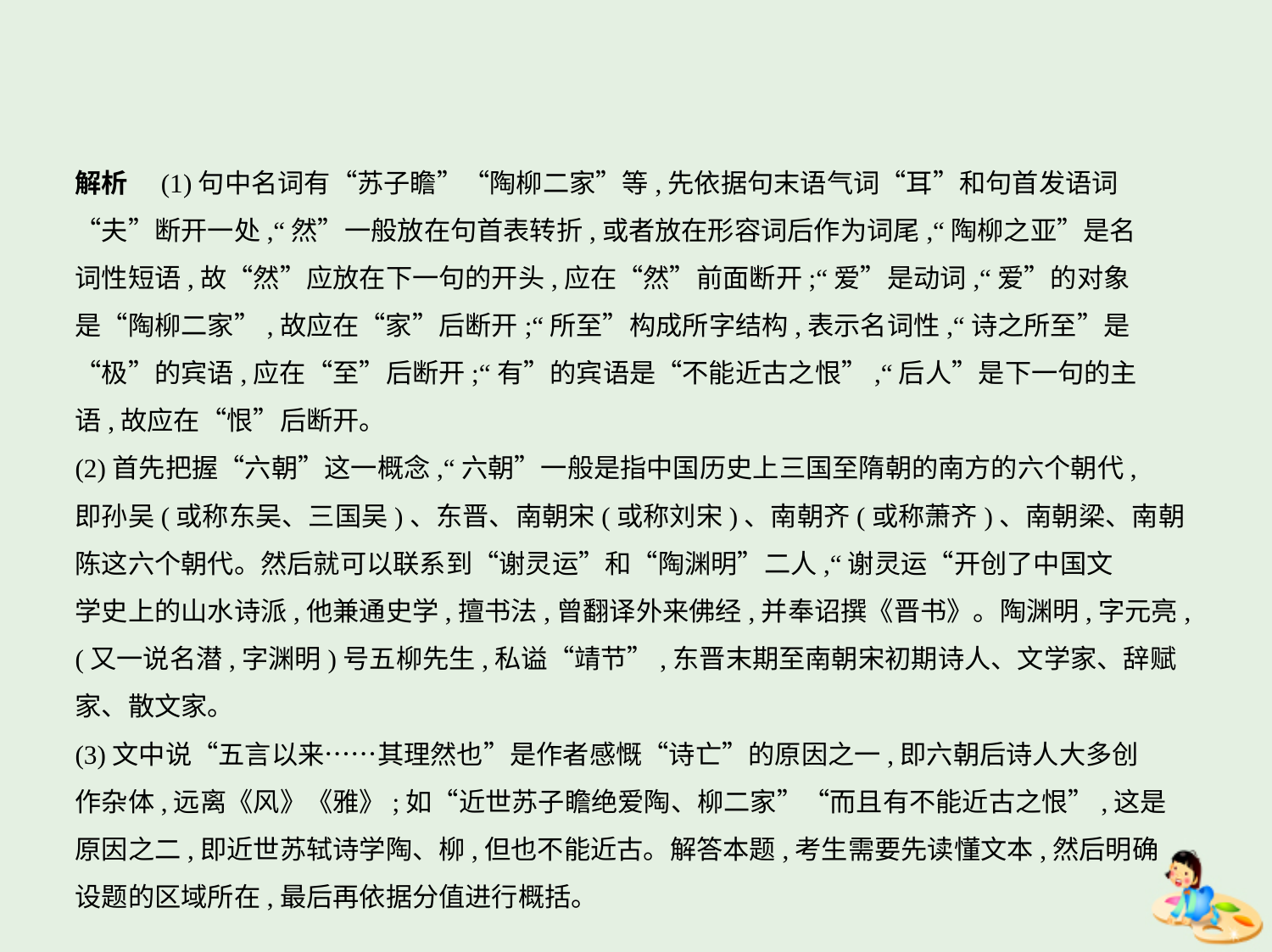

解析　(1)句中名词有“苏子瞻”“陶柳二家”等,先依据句末语气词“耳”和句首发语词
“夫”断开一处,“然”一般放在句首表转折,或者放在形容词后作为词尾,“陶柳之亚”是名
词性短语,故“然”应放在下一句的开头,应在“然”前面断开;“爱”是动词,“爱”的对象
是“陶柳二家”,故应在“家”后断开;“所至”构成所字结构,表示名词性,“诗之所至”是
“极”的宾语,应在“至”后断开;“有”的宾语是“不能近古之恨”,“后人”是下一句的主
语,故应在“恨”后断开。
(2)首先把握“六朝”这一概念,“六朝”一般是指中国历史上三国至隋朝的南方的六个朝代,
即孙吴(或称东吴、三国吴)、东晋、南朝宋(或称刘宋)、南朝齐(或称萧齐)、南朝梁、南朝
陈这六个朝代。然后就可以联系到“谢灵运”和“陶渊明”二人,“谢灵运“开创了中国文
学史上的山水诗派,他兼通史学,擅书法,曾翻译外来佛经,并奉诏撰《晋书》。陶渊明,字元亮,
(又一说名潜,字渊明)号五柳先生,私谥“靖节”,东晋末期至南朝宋初期诗人、文学家、辞赋
家、散文家。
(3)文中说“五言以来……其理然也”是作者感慨“诗亡”的原因之一,即六朝后诗人大多创
作杂体,远离《风》《雅》;如“近世苏子瞻绝爱陶、柳二家”“而且有不能近古之恨”,这是
原因之二,即近世苏轼诗学陶、柳,但也不能近古。解答本题,考生需要先读懂文本,然后明确
设题的区域所在,最后再依据分值进行概括。